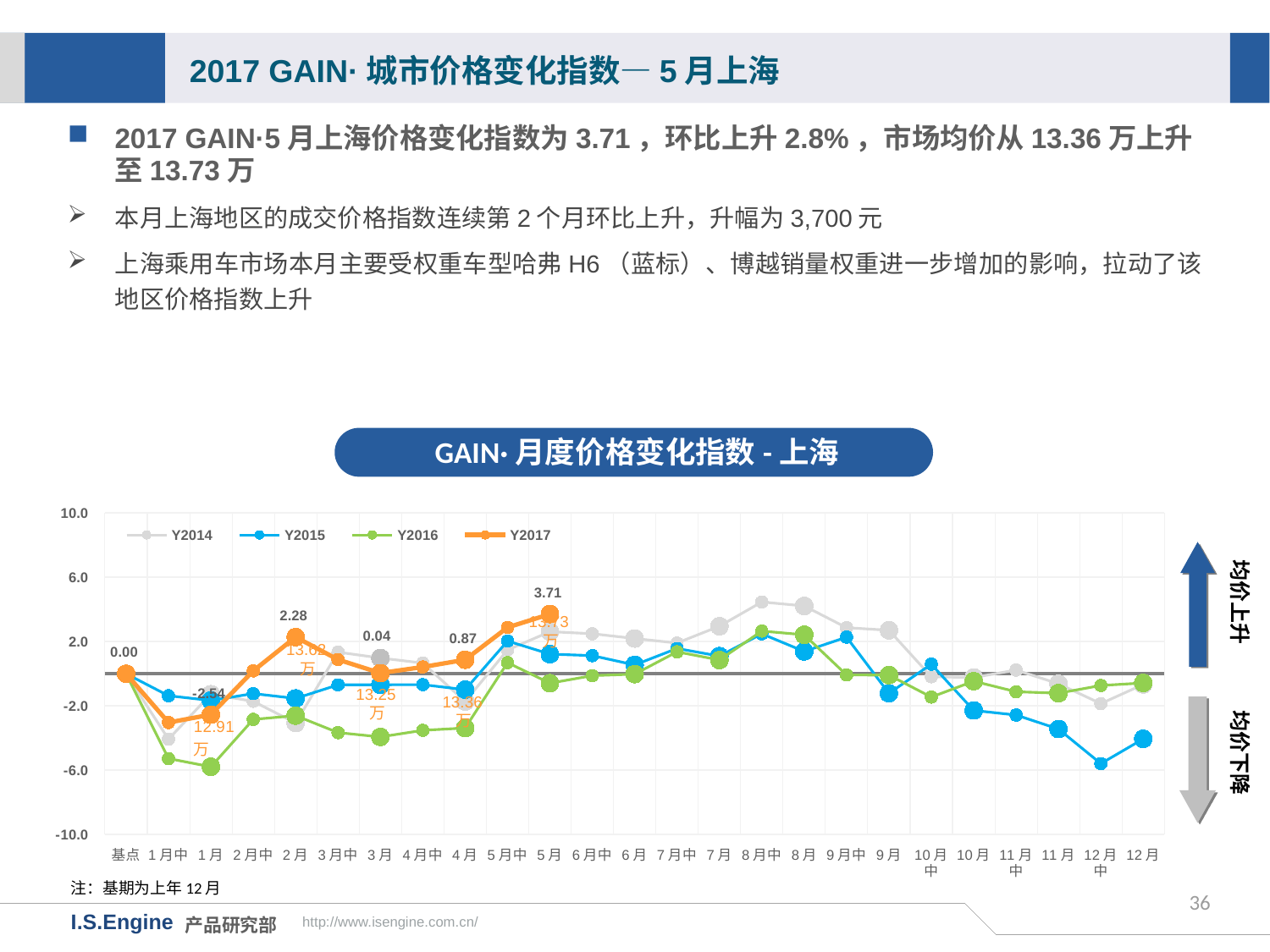

2017 GAIN·城市价格变化指数—5月上海
2017 GAIN·5月上海价格变化指数为3.71，环比上升2.8%，市场均价从13.36万上升至13.73万
本月上海地区的成交价格指数连续第2个月环比上升，升幅为3,700元
上海乘用车市场本月主要受权重车型哈弗H6（蓝标）、博越销量权重进一步增加的影响，拉动了该地区价格指数上升

GAIN·月度价格变化指数-上海

[unsupported chart]

均价上升

13.73万
13.62万
均价下降
13.25万
13.36万

注：基期为上年12月
36